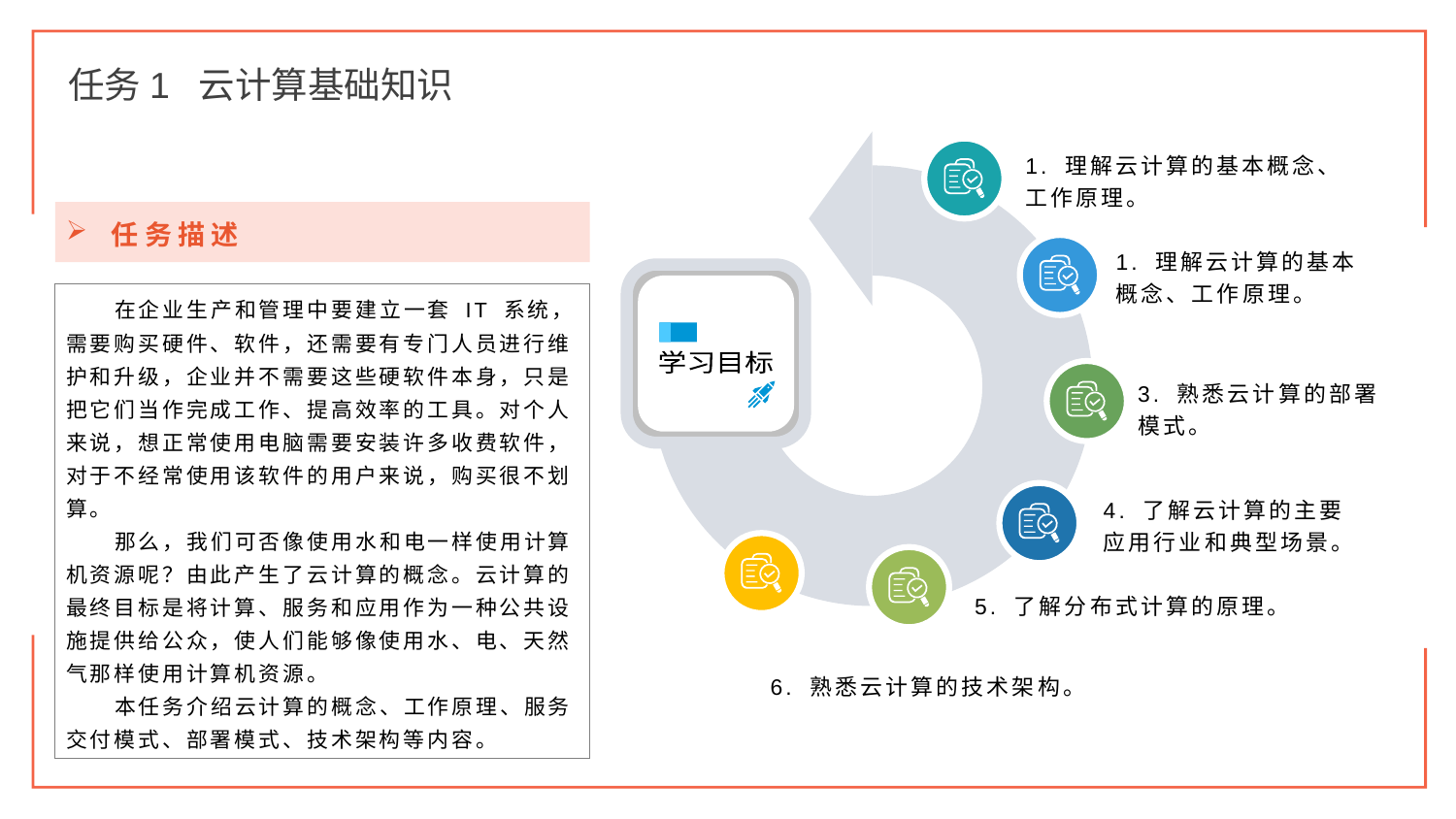

任务1  云计算基础知识
1. 理解云计算的基本概念、工作原理。

1. 理解云计算的基本概念、工作原理。

学习目标

3. 熟悉云计算的部署模式。

4. 了解云计算的主要应用行业和典型场景。

5. 了解分布式计算的原理。

6. 熟悉云计算的技术架构。
任务描述
在企业生产和管理中要建立一套 IT 系统，需要购买硬件、软件，还需要有专门人员进行维护和升级，企业并不需要这些硬软件本身，只是把它们当作完成工作、提高效率的工具。对个人来说，想正常使用电脑需要安装许多收费软件，对于不经常使用该软件的用户来说，购买很不划算。
那么，我们可否像使用水和电一样使用计算机资源呢？由此产生了云计算的概念。云计算的最终目标是将计算、服务和应用作为一种公共设施提供给公众，使人们能够像使用水、电、天然气那样使用计算机资源。
本任务介绍云计算的概念、工作原理、服务交付模式、部署模式、技术架构等内容。